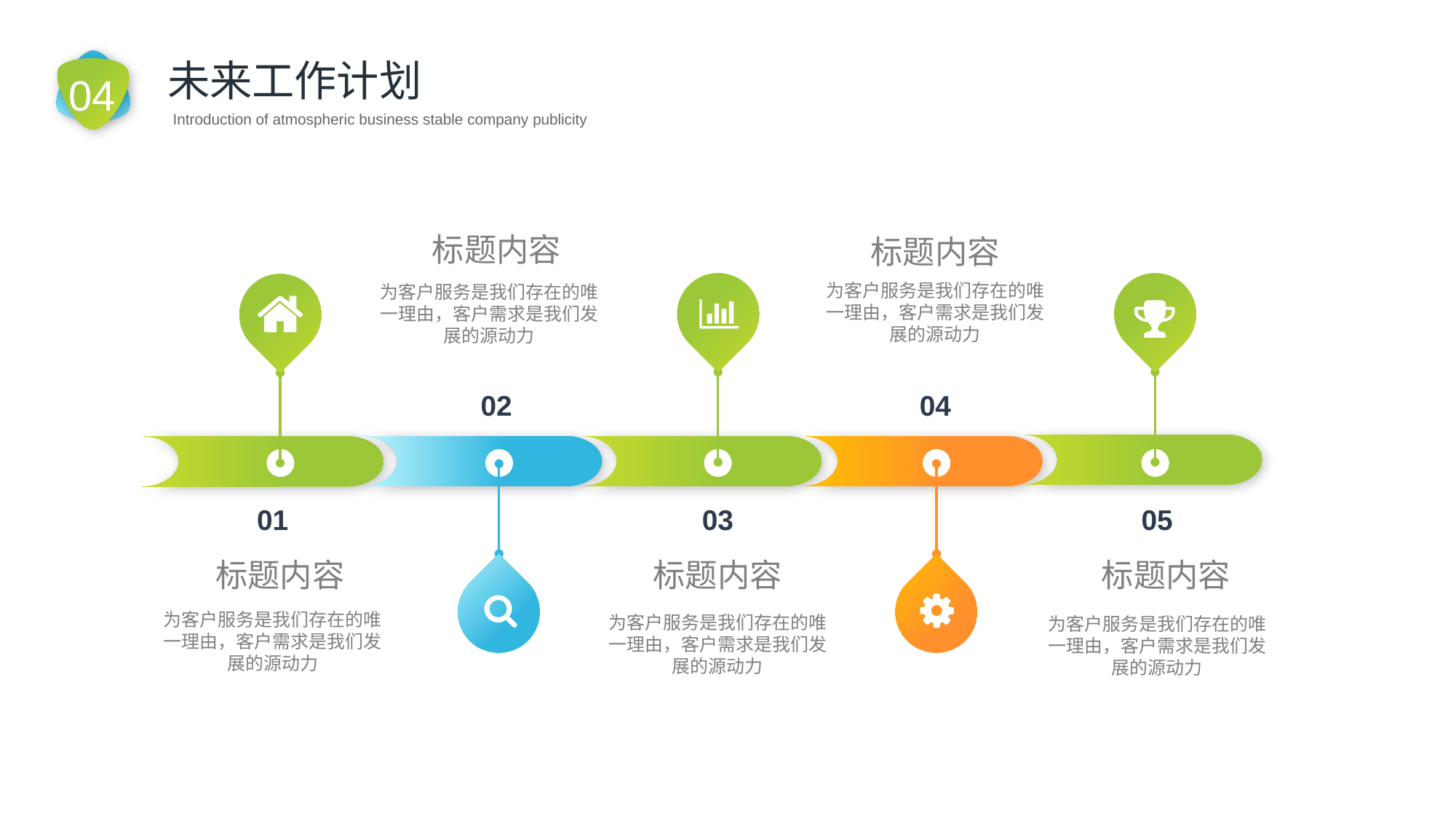

04

未来工作计划
Introduction of atmospheric business stable company publicity
标题内容
为客户服务是我们存在的唯一理由，客户需求是我们发展的源动力
标题内容
为客户服务是我们存在的唯一理由，客户需求是我们发展的源动力

02
04

01
03
05
标题内容
为客户服务是我们存在的唯一理由，客户需求是我们发展的源动力
标题内容
为客户服务是我们存在的唯一理由，客户需求是我们发展的源动力
标题内容
为客户服务是我们存在的唯一理由，客户需求是我们发展的源动力